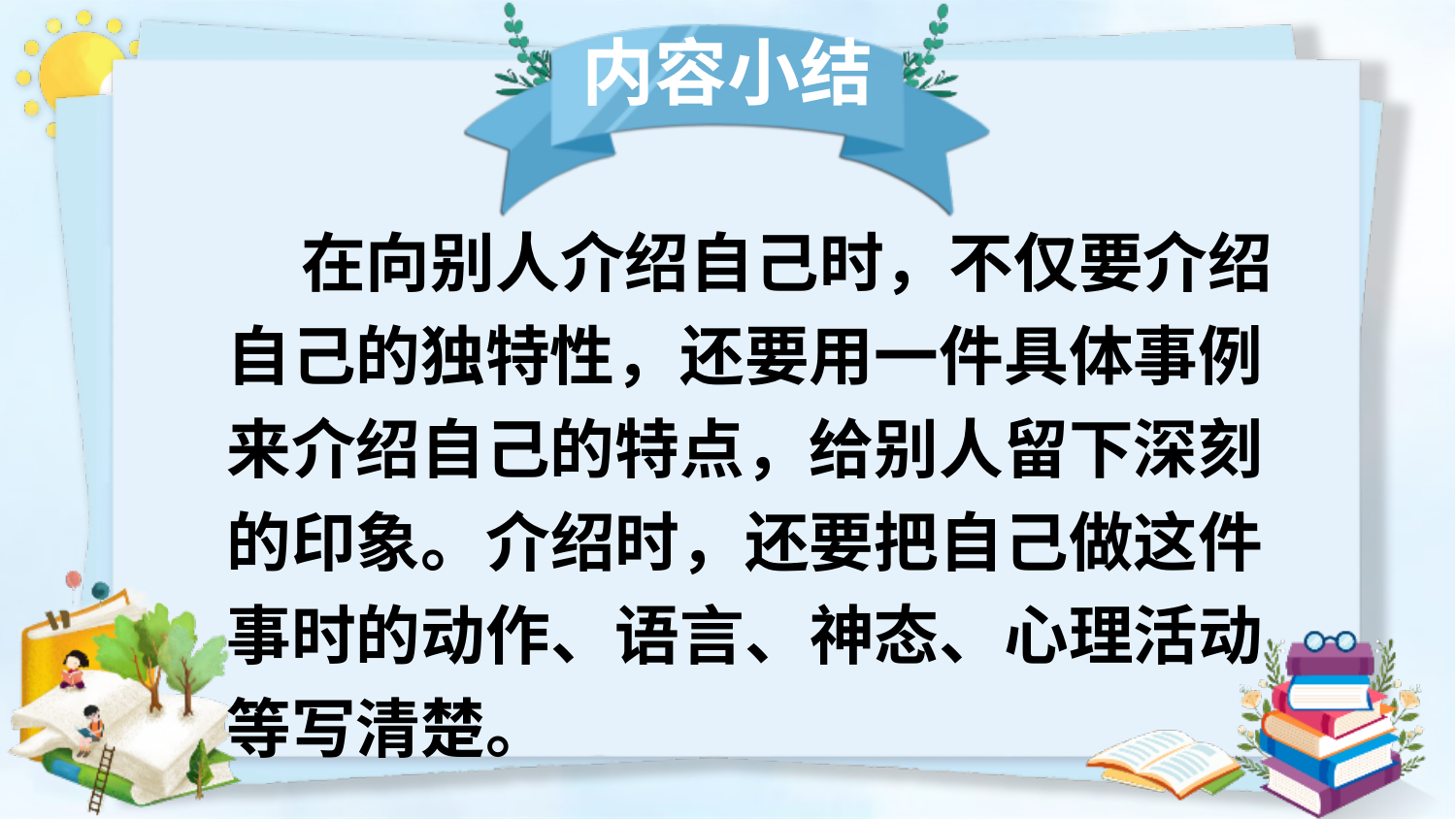

内容小结
    在向别人介绍自己时，不仅要介绍自己的独特性，还要用一件具体事例来介绍自己的特点，给别人留下深刻的印象。介绍时，还要把自己做这件事时的动作、语言、神态、心理活动等写清楚。